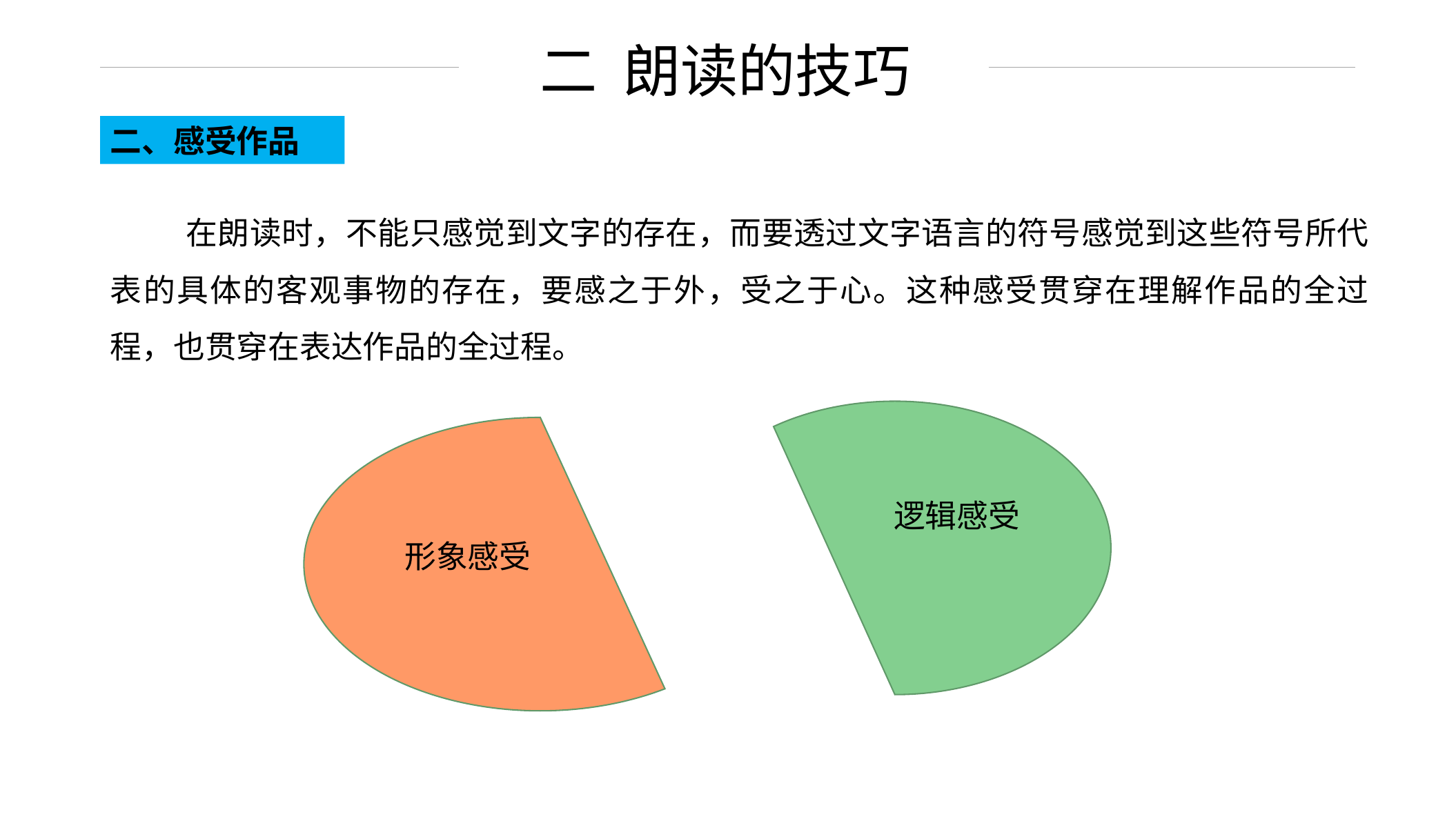

二  朗读的技巧
二、感受作品
         在朗读时，不能只感觉到文字的存在，而要透过文字语言的符号感觉到这些符号所代表的具体的客观事物的存在，要感之于外，受之于心。这种感受贯穿在理解作品的全过程，也贯穿在表达作品的全过程。
西    方

逻辑感受
形象感受